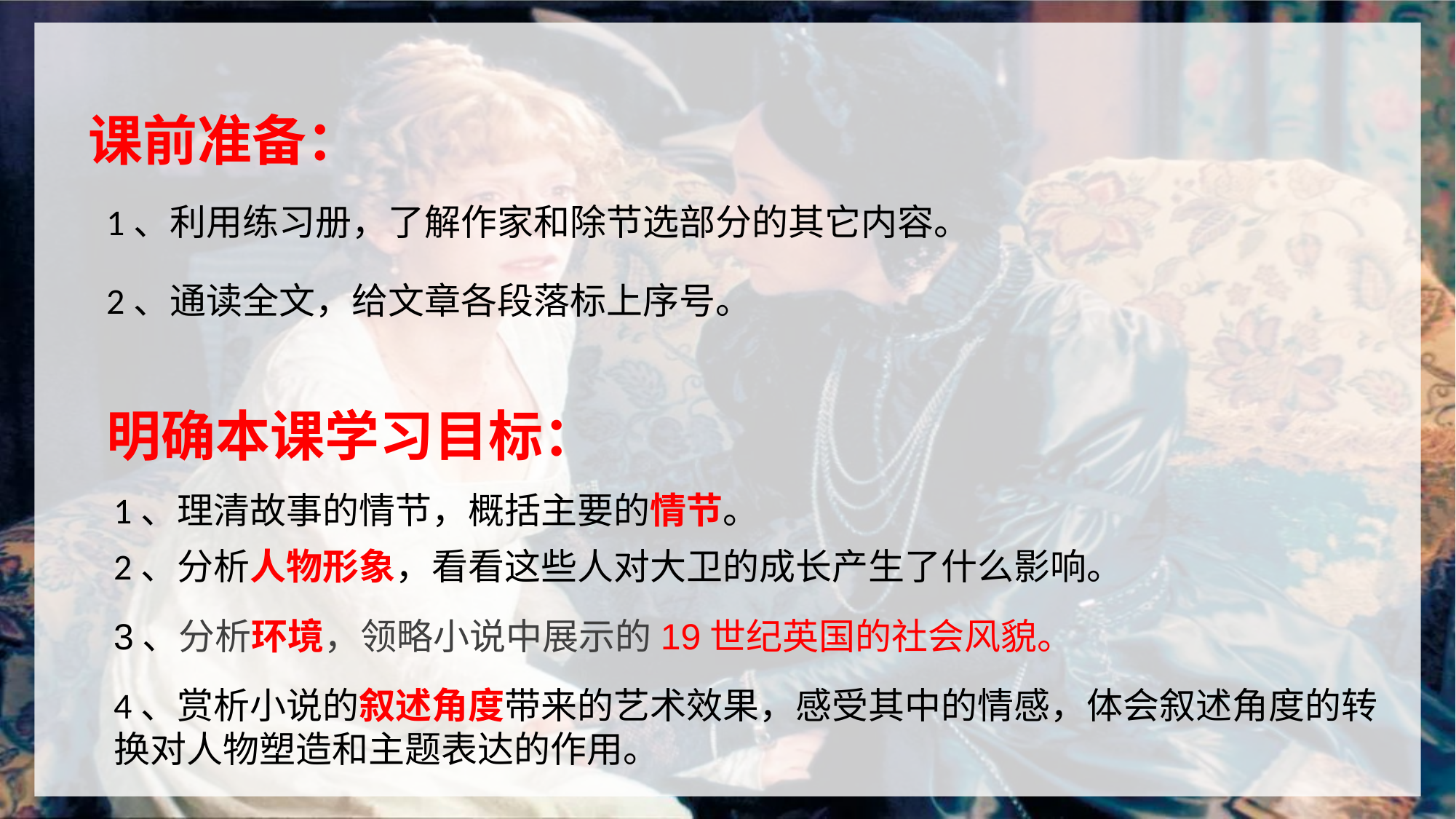

课前准备：
1、利用练习册，了解作家和除节选部分的其它内容。
2、通读全文，给文章各段落标上序号。
明确本课学习目标：
1、理清故事的情节，概括主要的情节。
2、分析人物形象，看看这些人对大卫的成长产生了什么影响。
3、分析环境，领略小说中展示的19世纪英国的社会风貌。
4、赏析小说的叙述角度带来的艺术效果，感受其中的情感，体会叙述角度的转换对人物塑造和主题表达的作用。